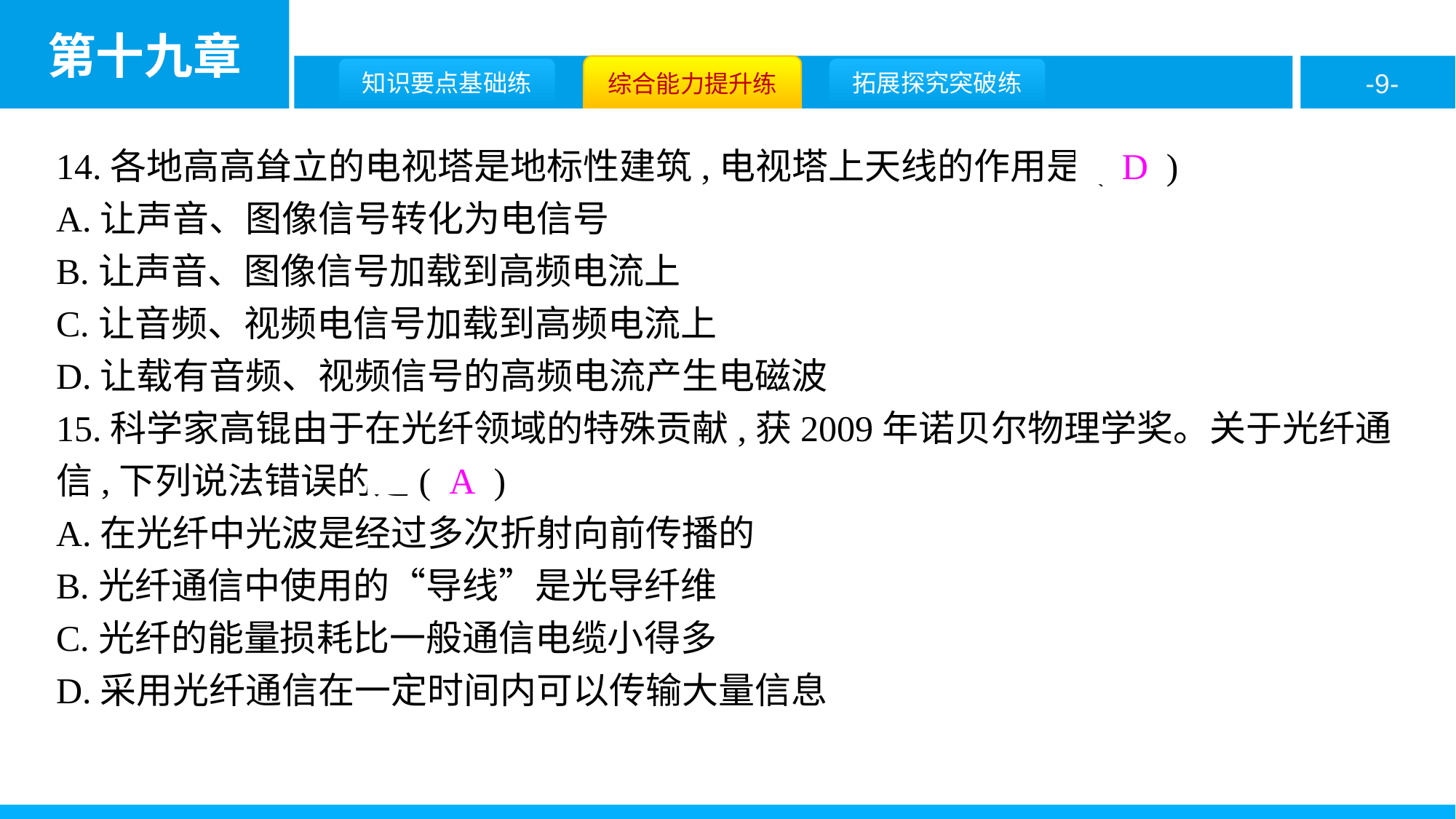

14.各地高高耸立的电视塔是地标性建筑,电视塔上天线的作用是(  D  )
A.让声音、图像信号转化为电信号
B.让声音、图像信号加载到高频电流上
C.让音频、视频电信号加载到高频电流上
D.让载有音频、视频信号的高频电流产生电磁波
15.科学家高锟由于在光纤领域的特殊贡献,获2009年诺贝尔物理学奖。关于光纤通信,下列说法错误的是(  A  )
A.在光纤中光波是经过多次折射向前传播的
B.光纤通信中使用的“导线”是光导纤维
C.光纤的能量损耗比一般通信电缆小得多
D.采用光纤通信在一定时间内可以传输大量信息